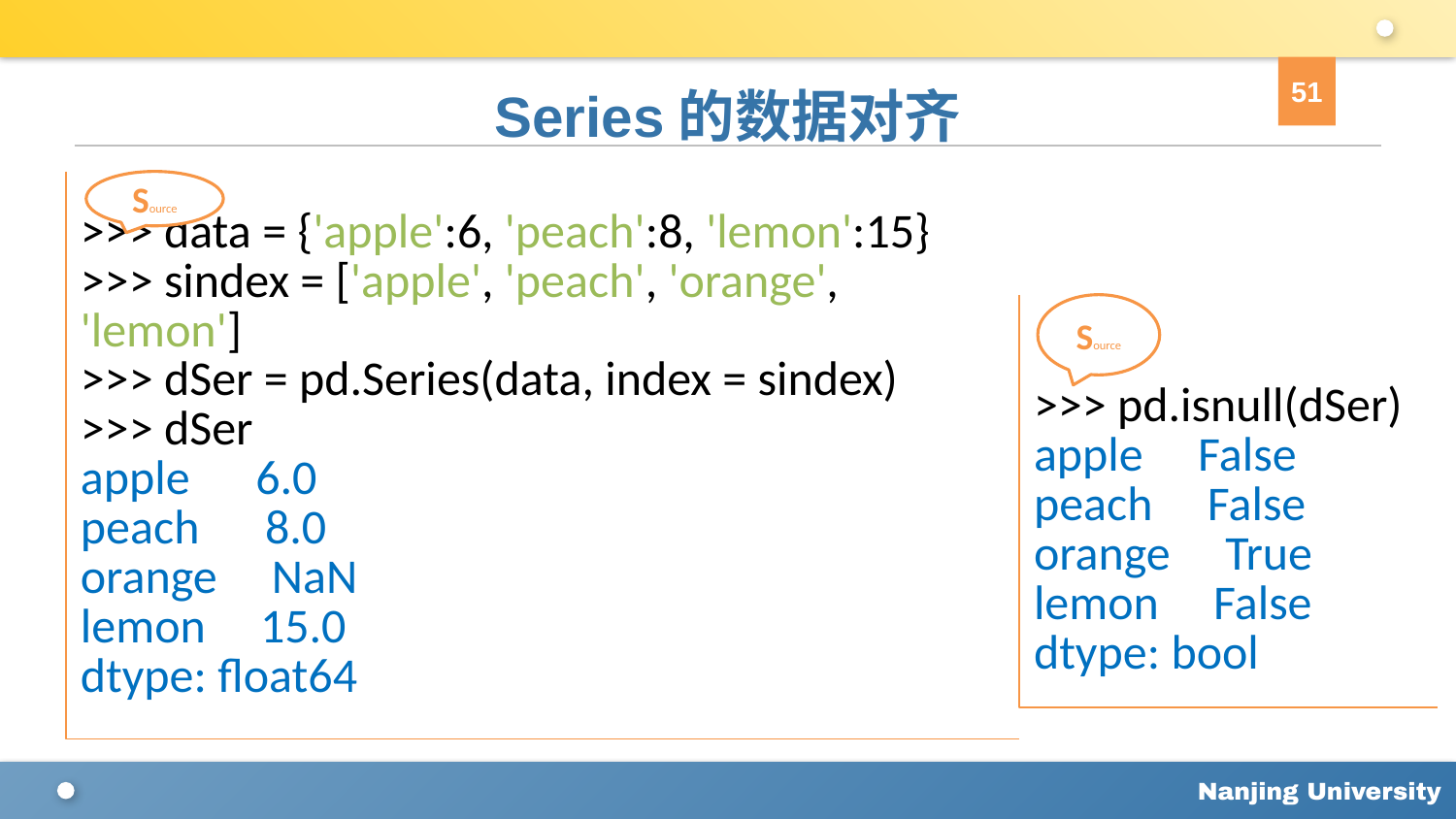

51
# Series的数据对齐
>>> data = {'apple':6, 'peach':8, 'lemon':15}
>>> sindex = ['apple', 'peach', 'orange', 'lemon']
>>> dSer = pd.Series(data, index = sindex)
>>> dSer
apple      6.0
peach      8.0
orange     NaN
lemon     15.0
dtype: float64
Source

>>> pd.isnull(dSer)
apple     False
peach     False
orange     True
lemon     False
dtype: bool
Source